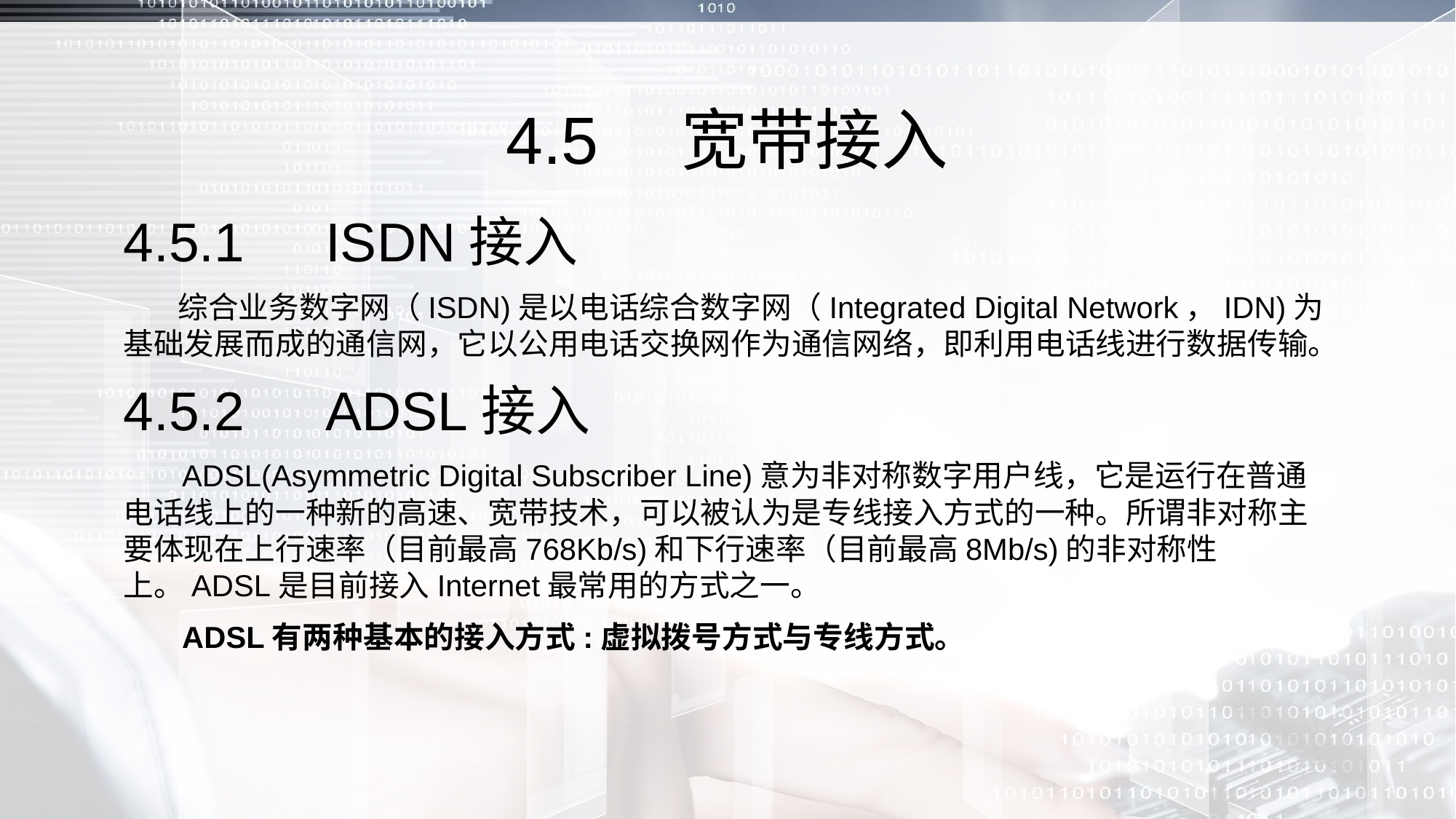

# 4.5　宽带接入
4.5.1　ISDN接入
       综合业务数字网（ISDN)是以电话综合数字网（Integrated Digital Network，IDN)为基础发展而成的通信网，它以公用电话交换网作为通信网络，即利用电话线进行数据传输。
4.5.2　ADSL接入
       ADSL(Asymmetric Digital Subscriber Line)意为非对称数字用户线，它是运行在普通电话线上的一种新的高速、宽带技术，可以被认为是专线接入方式的一种。所谓非对称主要体现在上行速率（目前最高768Kb/s)和下行速率（目前最高8Mb/s)的非对称性上。ADSL是目前接入Internet最常用的方式之一。
       ADSL有两种基本的接入方式:虚拟拨号方式与专线方式。